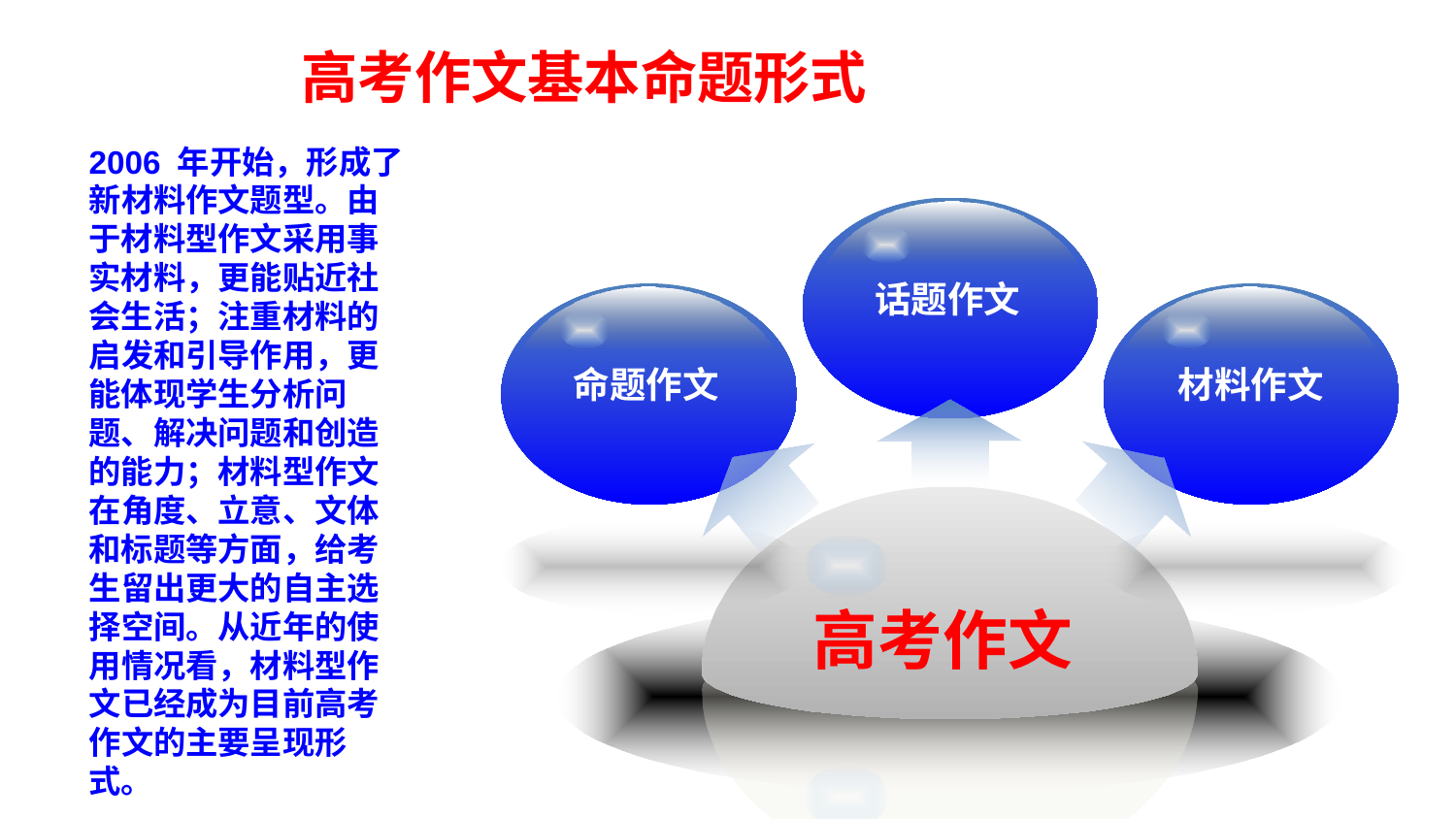

高考作文基本命题形式
2006 年开始，形成了新材料作文题型。由于材料型作文采用事实材料，更能贴近社会生活；注重材料的启发和引导作用，更能体现学生分析问题、解决问题和创造的能力；材料型作文在角度、立意、文体和标题等方面，给考生留出更大的自主选择空间。从近年的使用情况看，材料型作文已经成为目前高考作文的主要呈现形式。

话题作文

命题作文

材料作文

高考作文